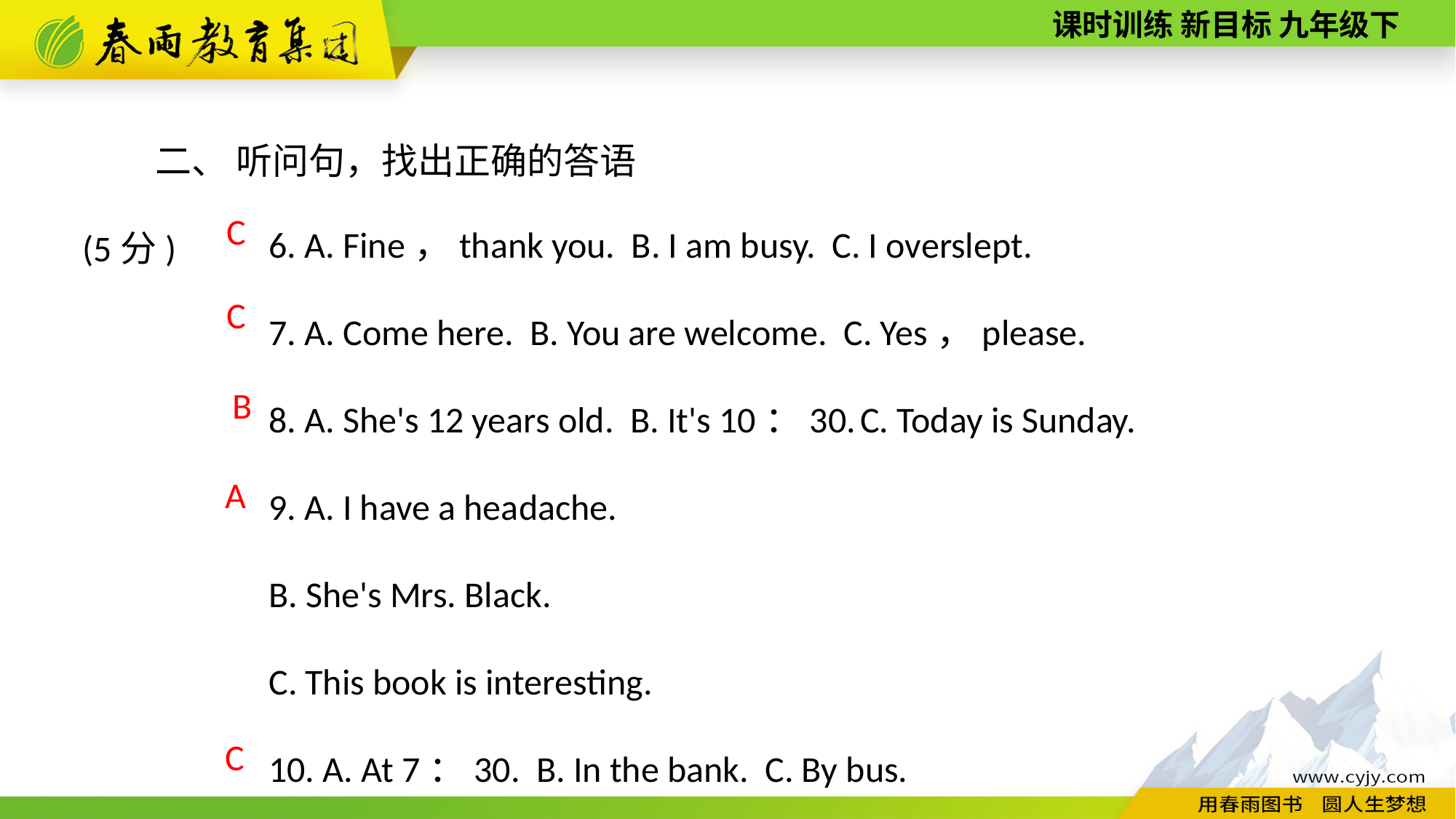

二、 听问句，找出正确的答语(5分)
6. A. Fine，thank you.  B. I am busy.  C. I overslept.
7. A. Come here.  B. You are welcome.  C. Yes，please.
8. A. She's 12 years old.  B. It's 10：30. C. Today is Sunday.
9. A. I have a headache.
B. She's Mrs. Black.
C. This book is interesting.
10. A. At 7：30.  B. In the bank.  C. By bus.
C
C
B
A
C